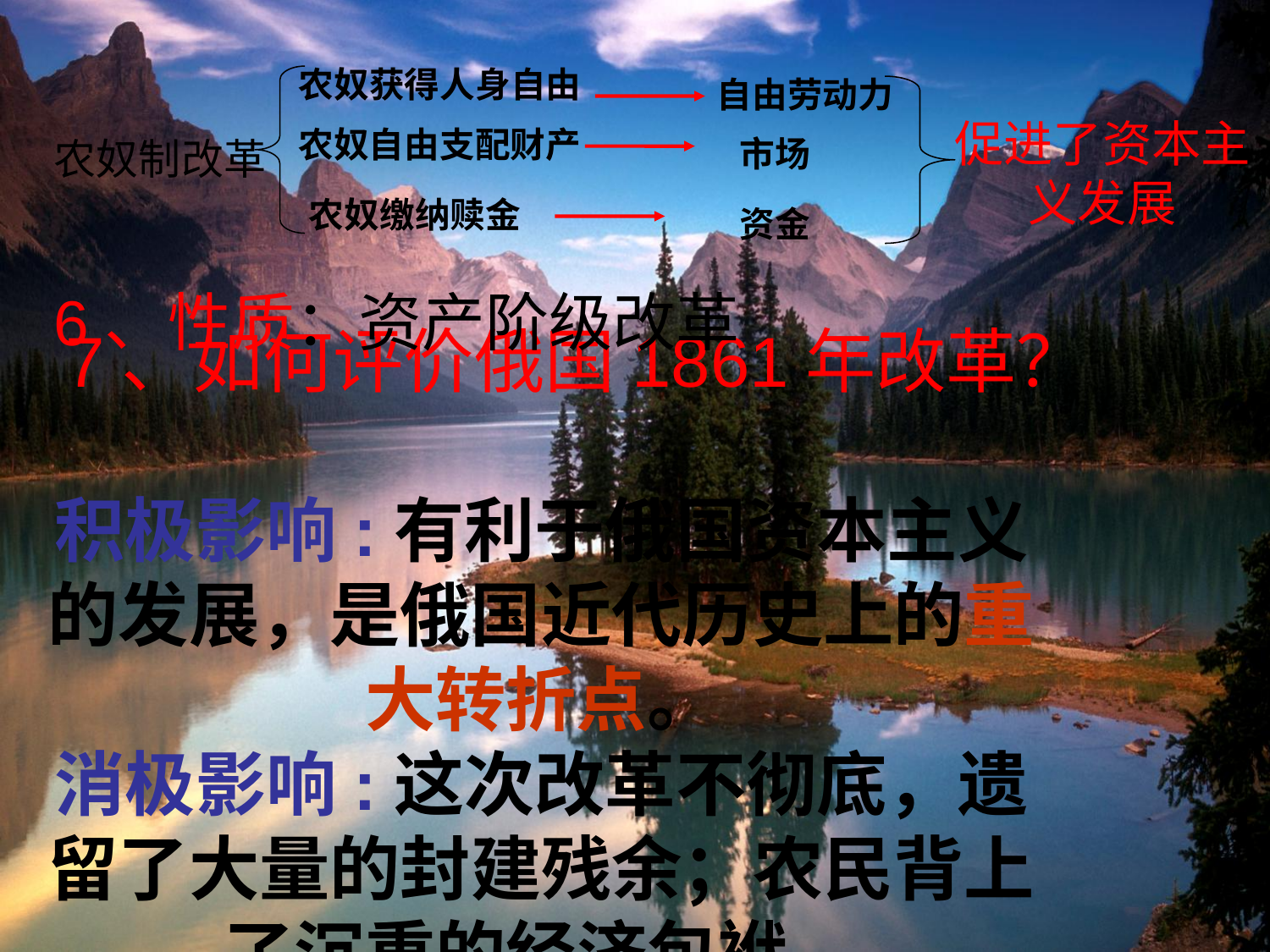

农奴获得人身自由

自由劳动力

促进了资本主义发展
农奴自由支配财产
农奴制改革
市场

农奴缴纳赎金
资金

6、性质：资产阶级改革
# 7、如何评价俄国1861年改革？ 积极影响:有利于俄国资本主义的发展，是俄国近代历史上的重大转折点。 消极影响:这次改革不彻底，遗留了大量的封建残余；农民背上了沉重的经济包袱。